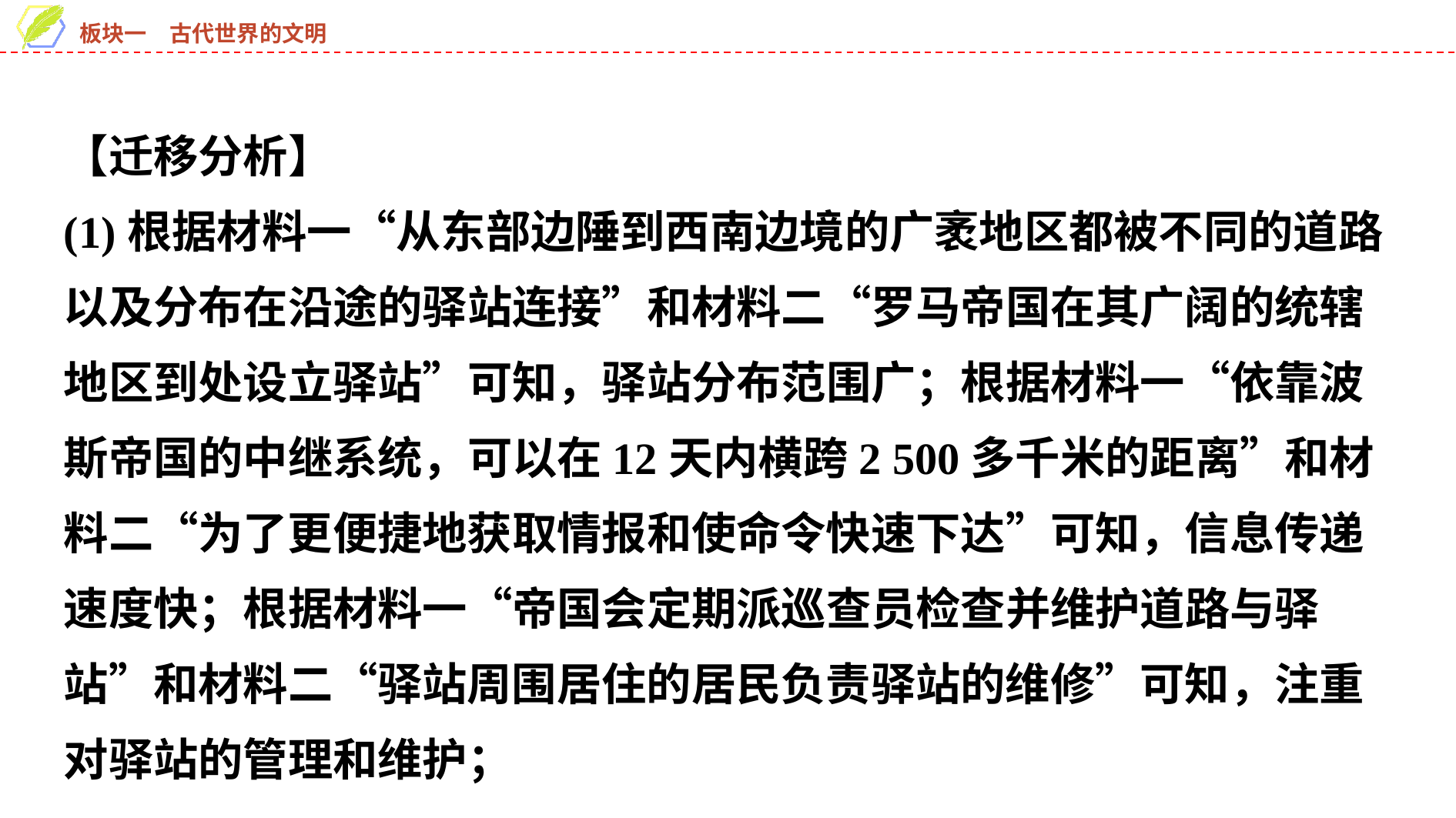

【迁移分析】
(1)根据材料一“从东部边陲到西南边境的广袤地区都被不同的道路以及分布在沿途的驿站连接”和材料二“罗马帝国在其广阔的统辖地区到处设立驿站”可知，驿站分布范围广；根据材料一“依靠波斯帝国的中继系统，可以在12天内横跨2 500多千米的距离”和材料二“为了更便捷地获取情报和使命令快速下达”可知，信息传递速度快；根据材料一“帝国会定期派巡查员检查并维护道路与驿站”和材料二“驿站周围居住的居民负责驿站的维修”可知，注重对驿站的管理和维护；